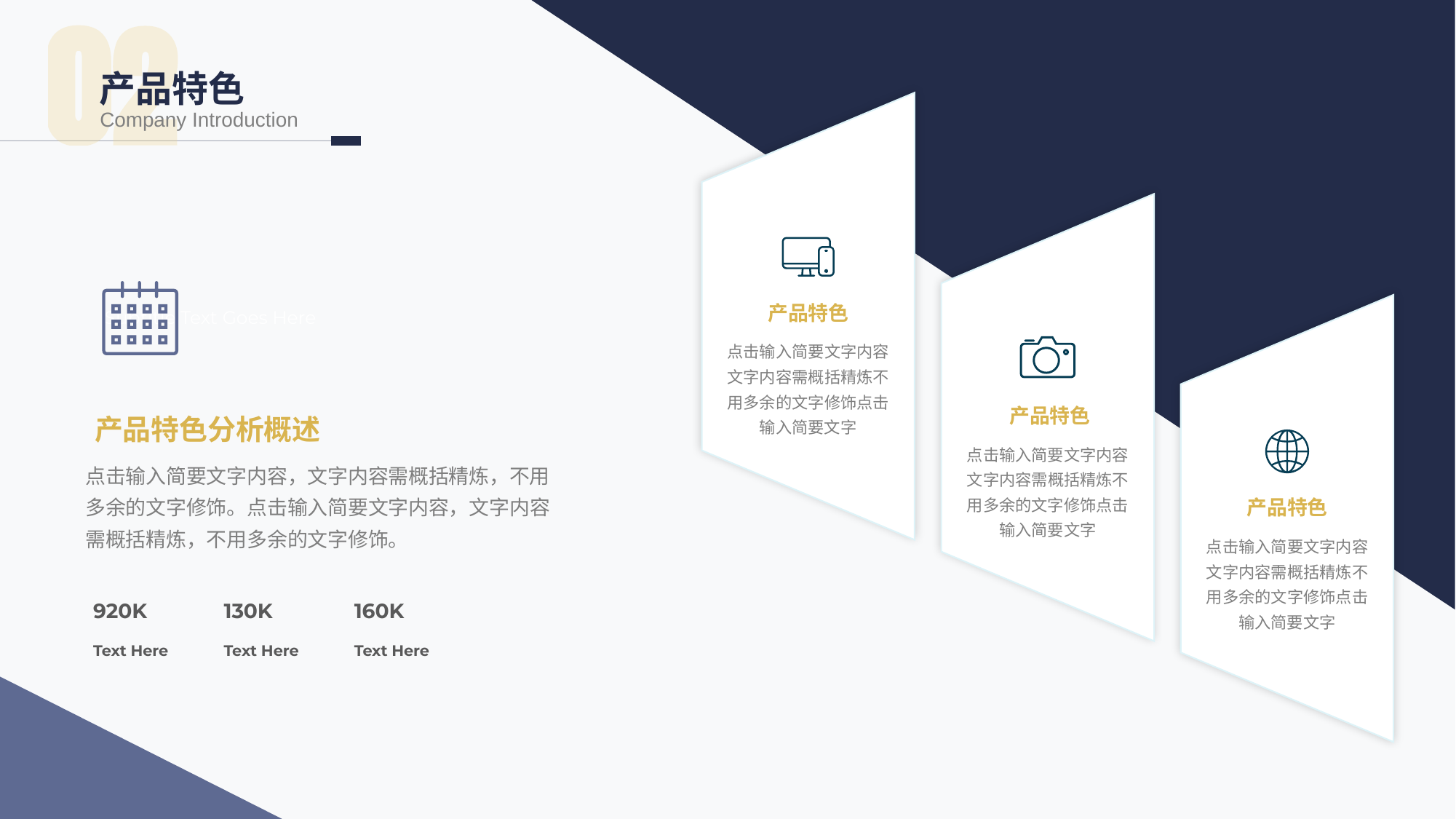

02
产品特色
Company Introduction

产品特色
点击输入简要文字内容文字内容需概括精炼不用多余的文字修饰点击输入简要文字

产品特色
点击输入简要文字内容文字内容需概括精炼不用多余的文字修饰点击输入简要文字

产品特色
点击输入简要文字内容文字内容需概括精炼不用多余的文字修饰点击输入简要文字
Subtitle Text Goes Here
产品特色分析概述
点击输入简要文字内容，文字内容需概括精炼，不用多余的文字修饰。点击输入简要文字内容，文字内容需概括精炼，不用多余的文字修饰。

920K
130K
160K
Text Here
Text Here
Text Here